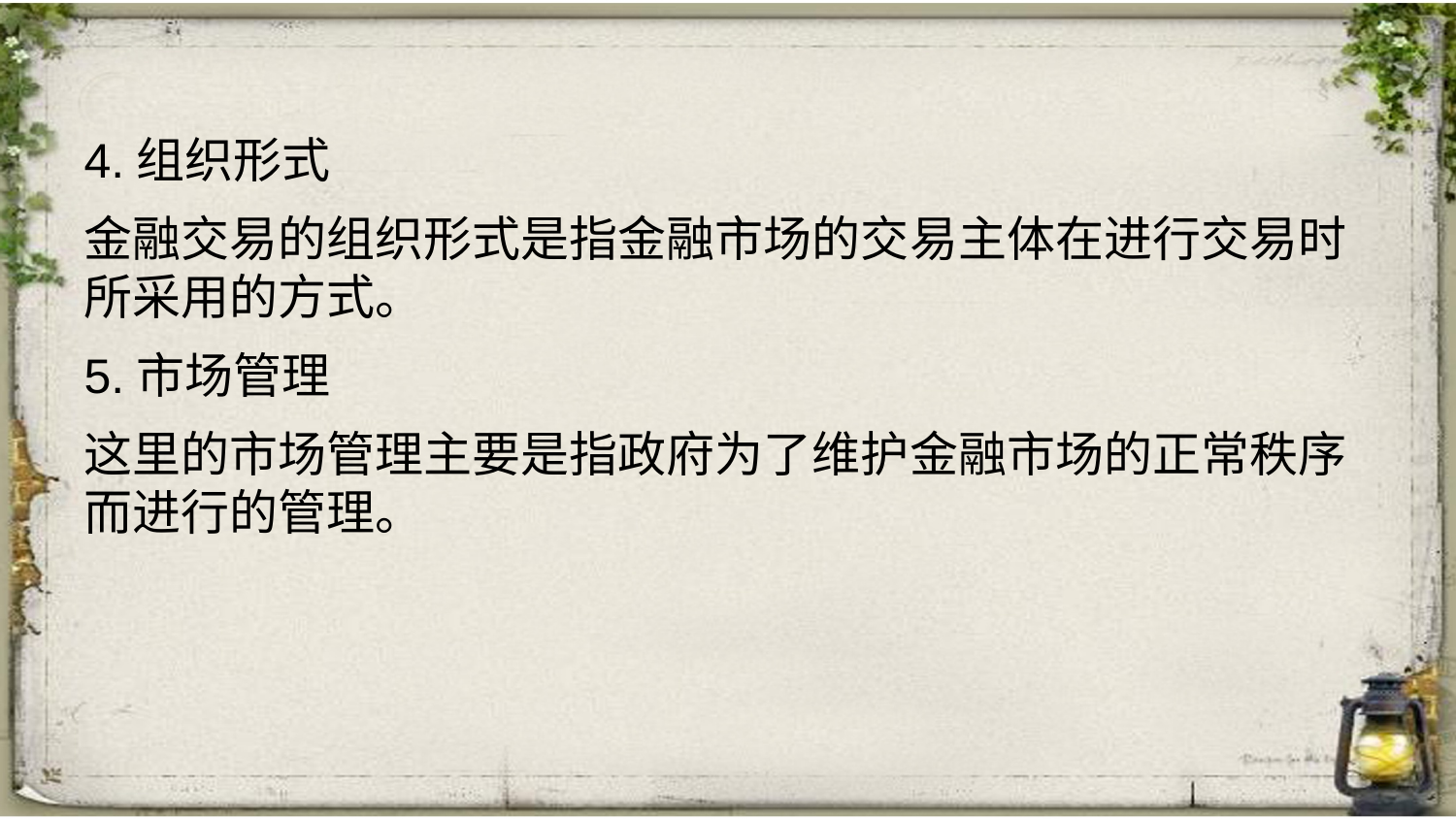

4.组织形式
金融交易的组织形式是指金融市场的交易主体在进行交易时所采用的方式。
5.市场管理
这里的市场管理主要是指政府为了维护金融市场的正常秩序而进行的管理。